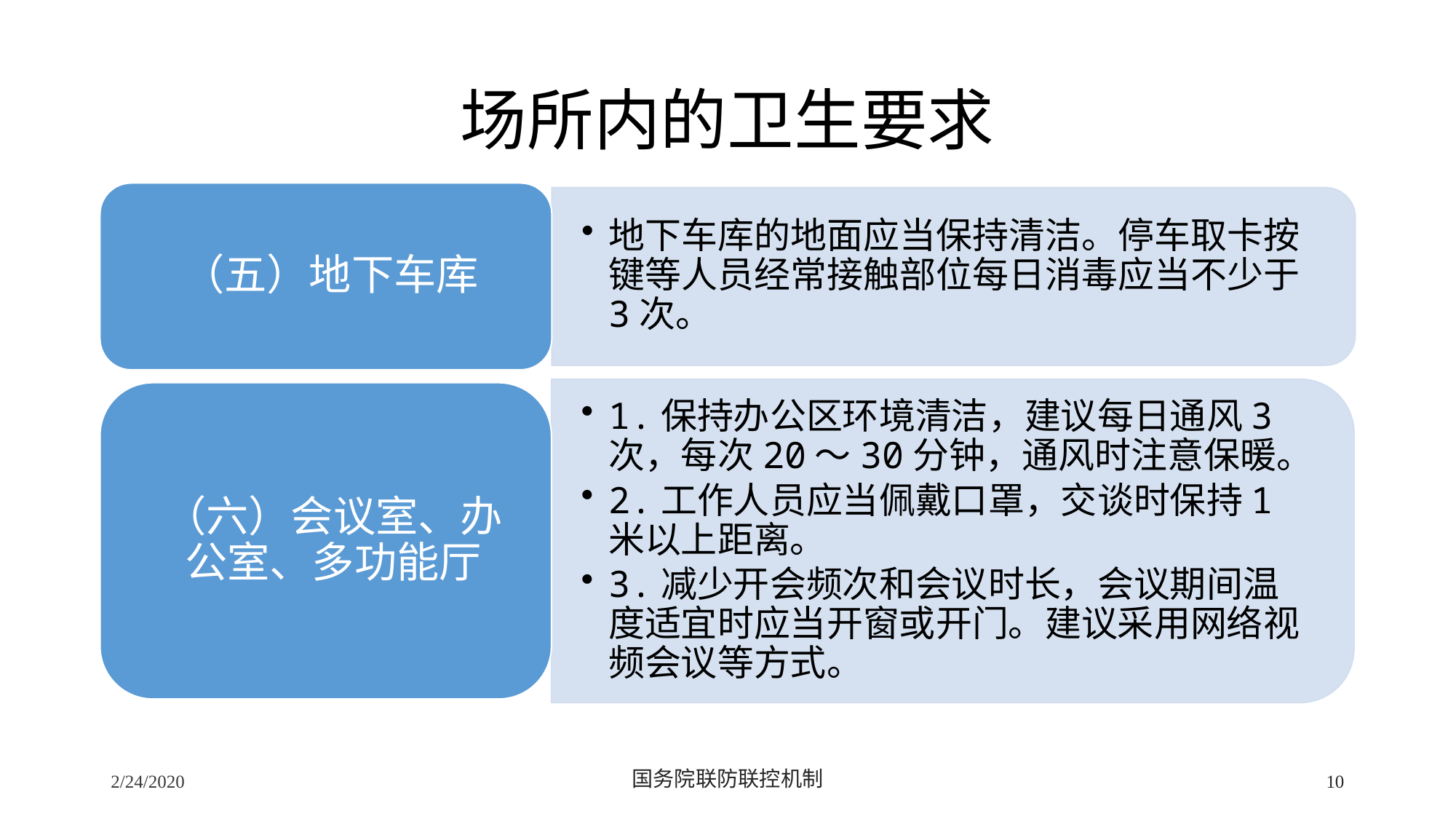

# 场所内的卫生要求
地下车库的地面应当保持清洁。停车取卡按键等人员经常接触部位每日消毒应当不少于3次。
（五）地下车库
1.保持办公区环境清洁，建议每日通风3次，每次20～30分钟，通风时注意保暖。
2.工作人员应当佩戴口罩，交谈时保持1米以上距离。
3.减少开会频次和会议时长，会议期间温度适宜时应当开窗或开门。建议采用网络视频会议等方式。
（六）会议室、办公室、多功能厅
2/24/2020
国务院联防联控机制
10